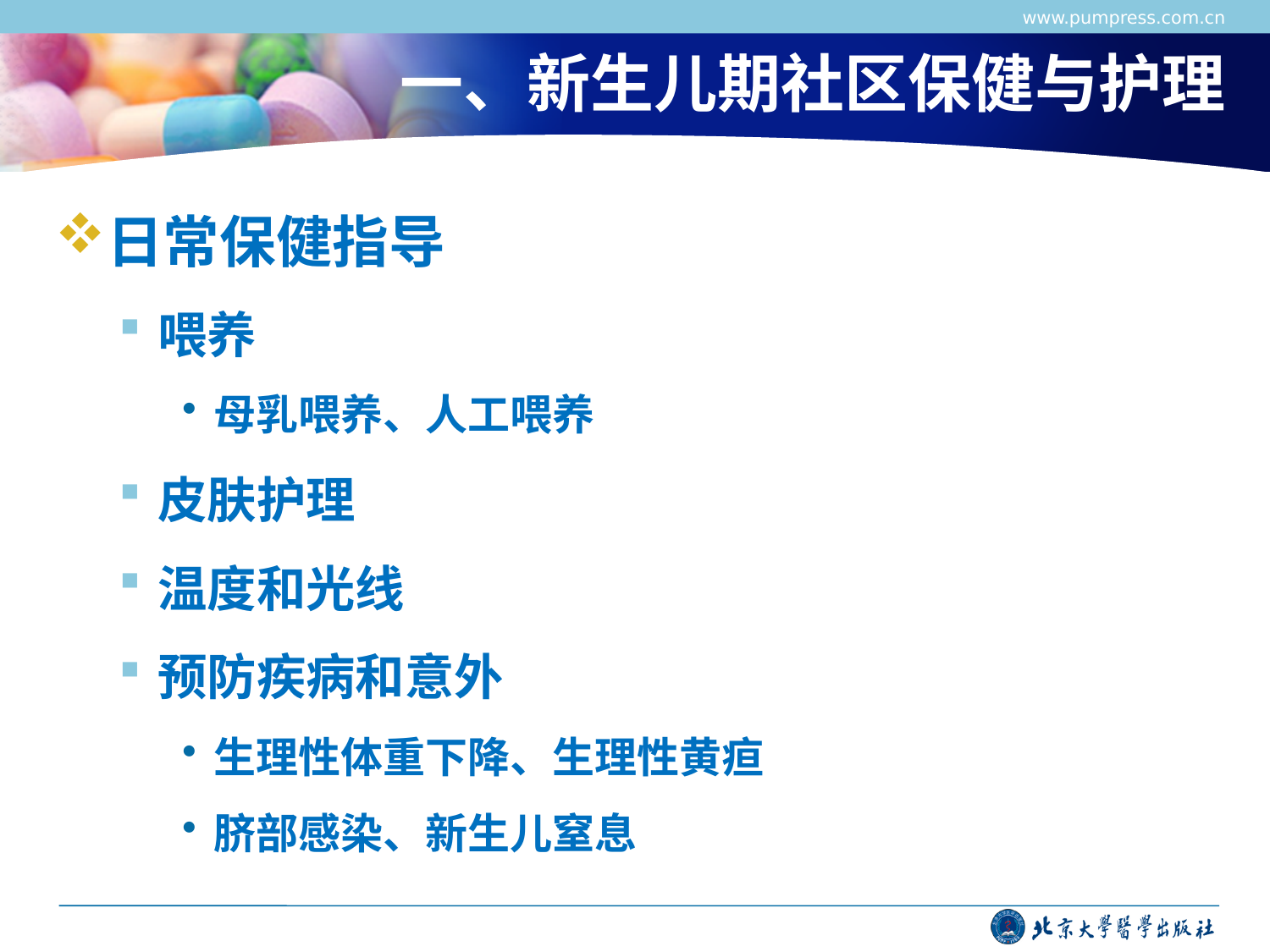

www.pumpress.com.cn
# 一、新生儿期社区保健与护理
日常保健指导
喂养
母乳喂养、人工喂养
皮肤护理
温度和光线
预防疾病和意外
生理性体重下降、生理性黄疸
脐部感染、新生儿窒息